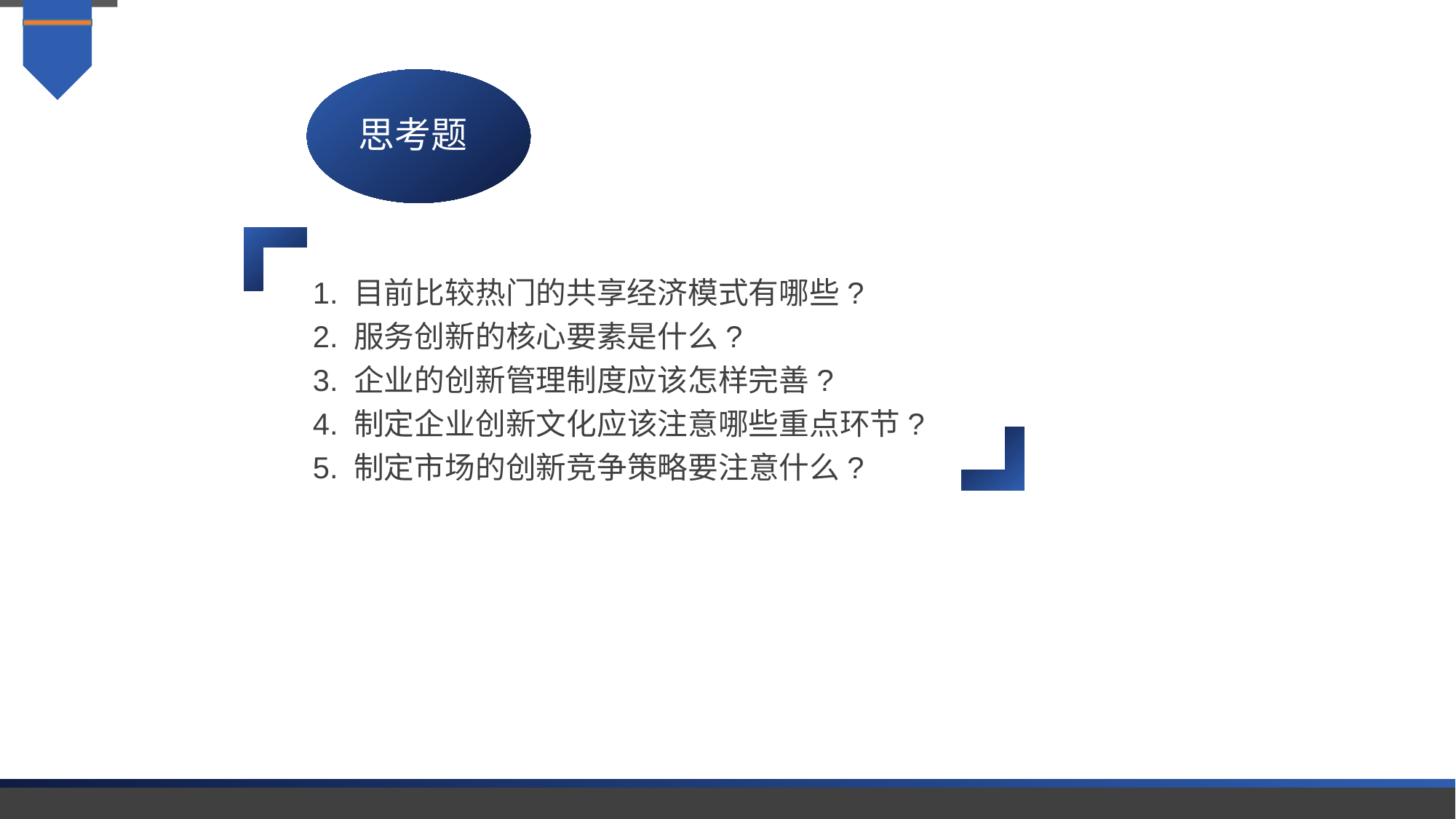

思考题

1. 目前比较热门的共享经济模式有哪些?
2. 服务创新的核心要素是什么?
3. 企业的创新管理制度应该怎样完善?
4. 制定企业创新文化应该注意哪些重点环节?
5. 制定市场的创新竞争策略要注意什么?